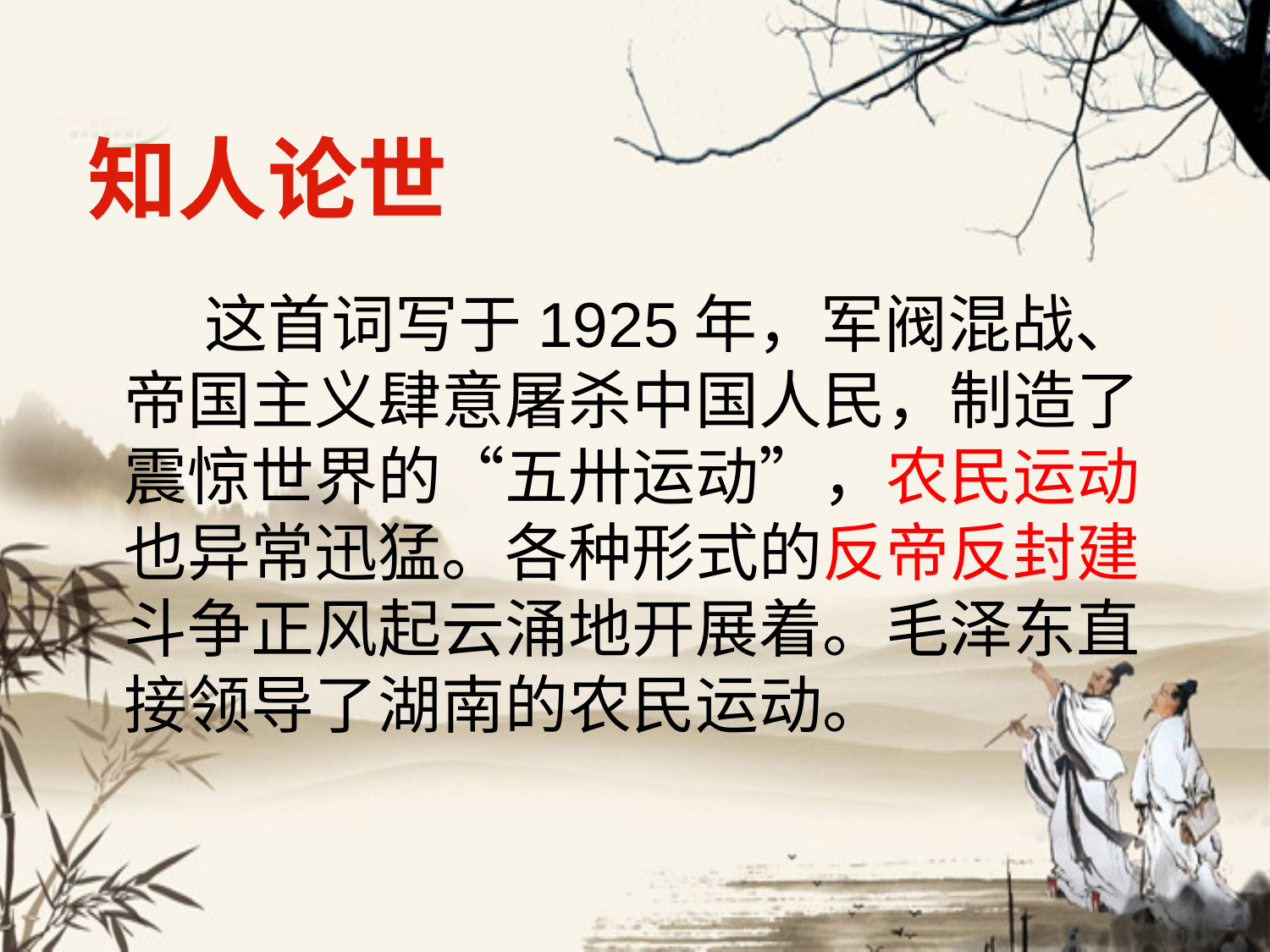

# 知人论世
        这首词写于1925年，军阀混战、帝国主义肆意屠杀中国人民，制造了震惊世界的“五卅运动”，农民运动也异常迅猛。各种形式的反帝反封建斗争正风起云涌地开展着。毛泽东直接领导了湖南的农民运动。